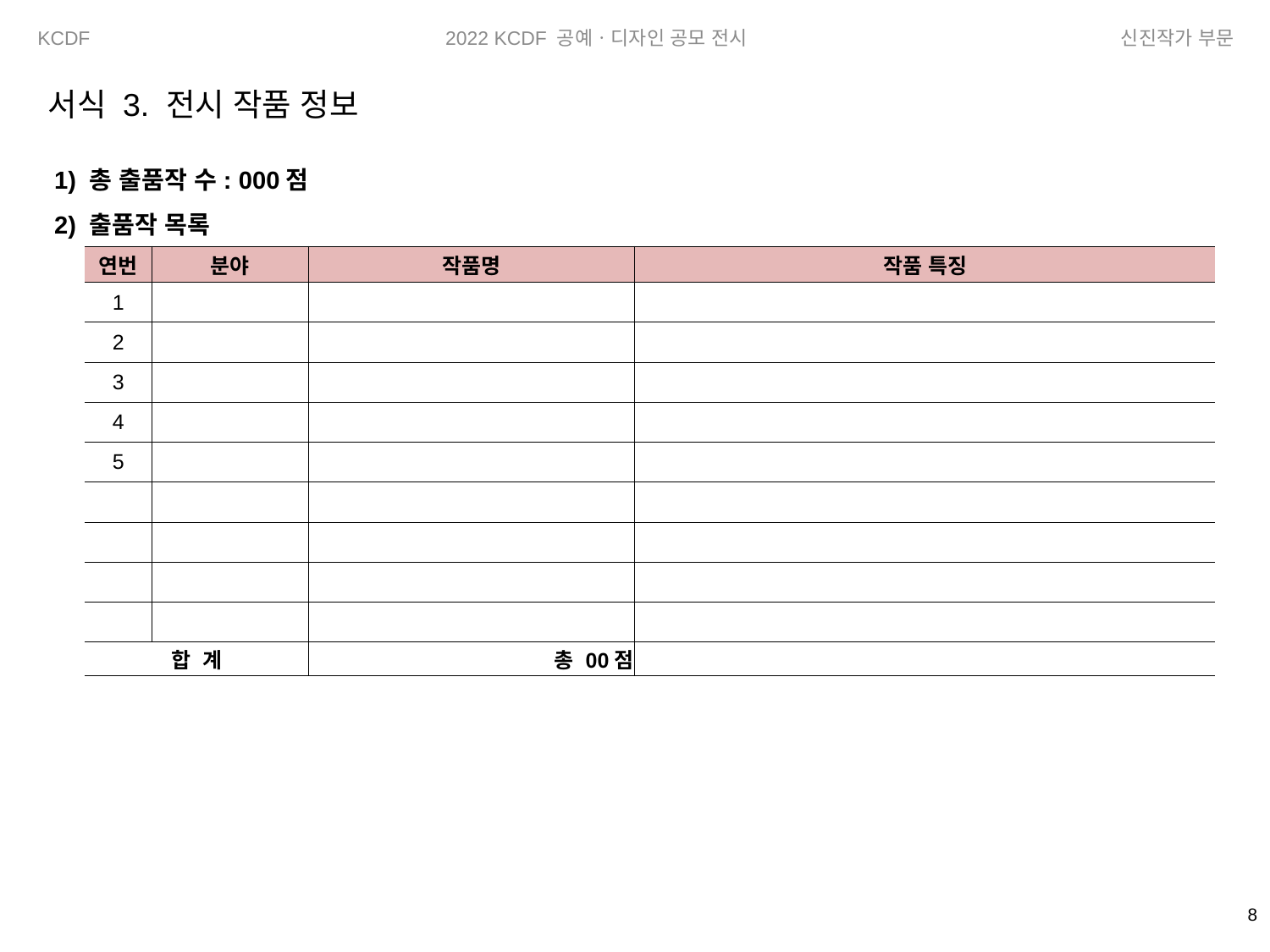

서식 3. 전시 작품 정보
1) 총 출품작 수: 000점
2) 출품작 목록
| 연번 | 분야 | 작품명 | 작품 특징 |
| --- | --- | --- | --- |
| 1 |  |  |  |
| 2 |  |  |  |
| 3 |  |  |  |
| 4 |  |  |  |
| 5 |  |  |  |
|  |  |  |  |
|  |  |  |  |
|  |  |  |  |
|  |  |  |  |
| 합 계 |  | 총 00점 |  |
8